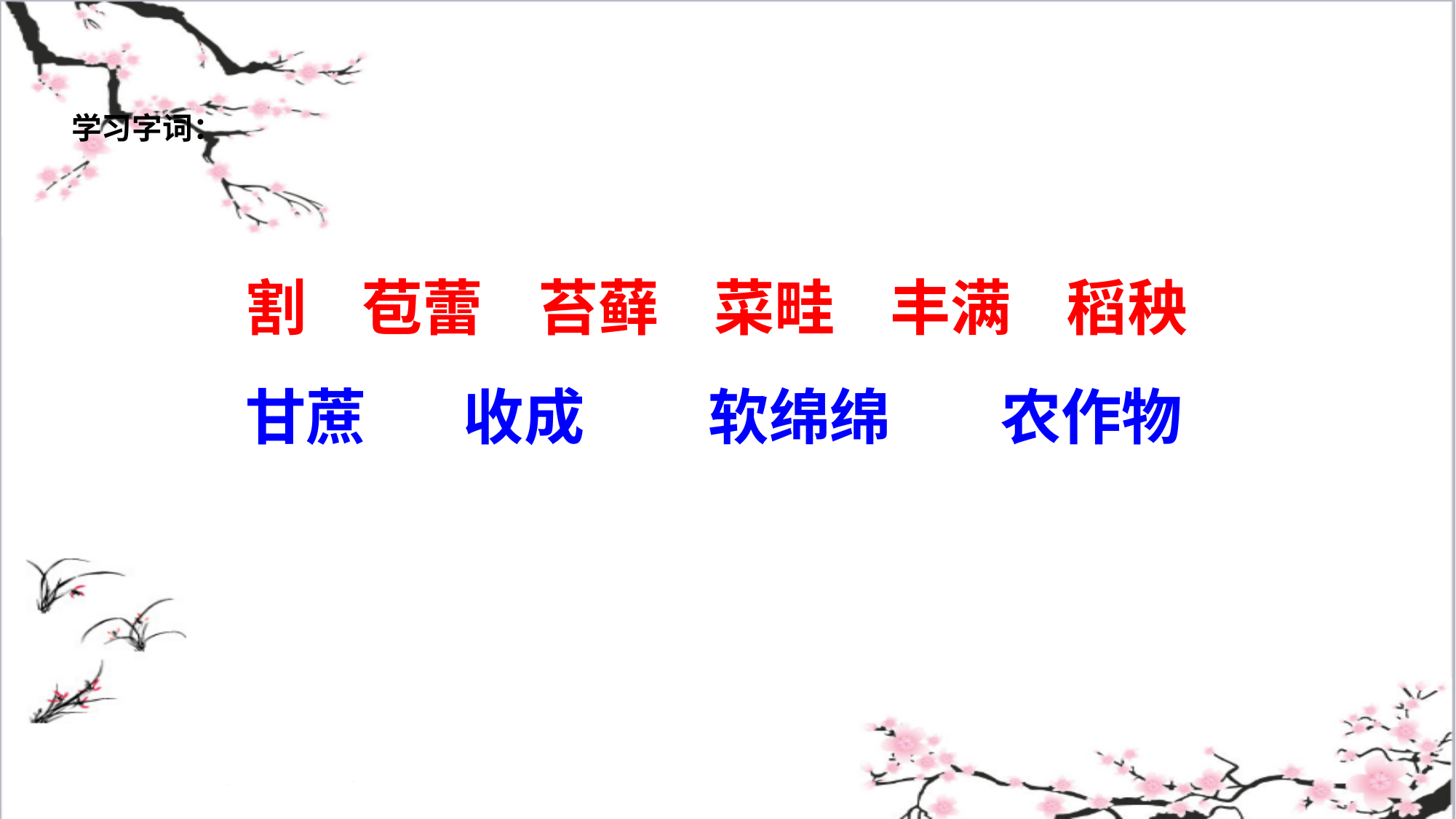

学习字词：
割    苞蕾    苔藓    菜畦    丰满    稻秧
甘蔗       收成         软绵绵        农作物